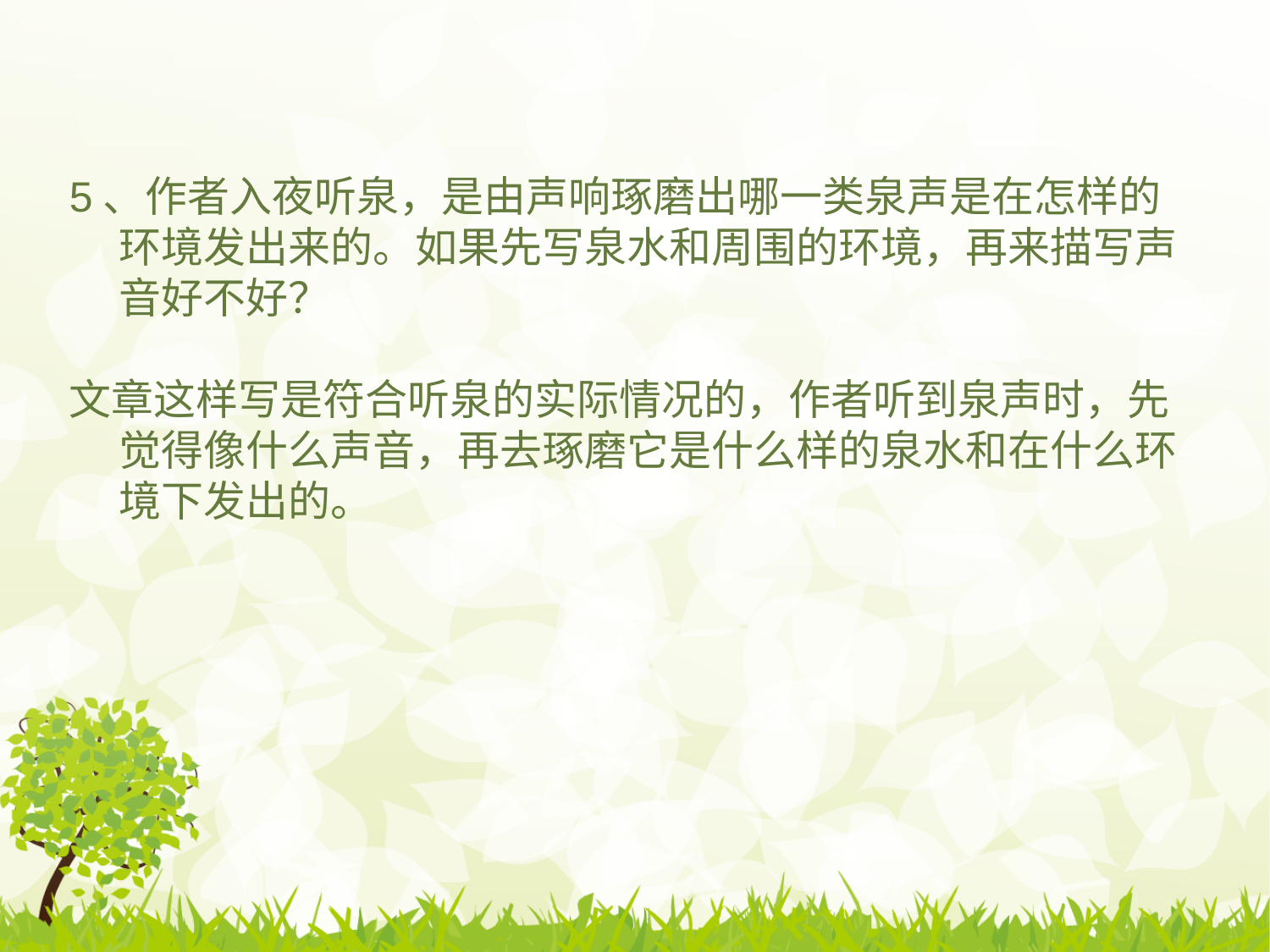

#
5、作者入夜听泉，是由声响琢磨出哪一类泉声是在怎样的环境发出来的。如果先写泉水和周围的环境，再来描写声音好不好？

文章这样写是符合听泉的实际情况的，作者听到泉声时，先觉得像什么声音，再去琢磨它是什么样的泉水和在什么环境下发出的。